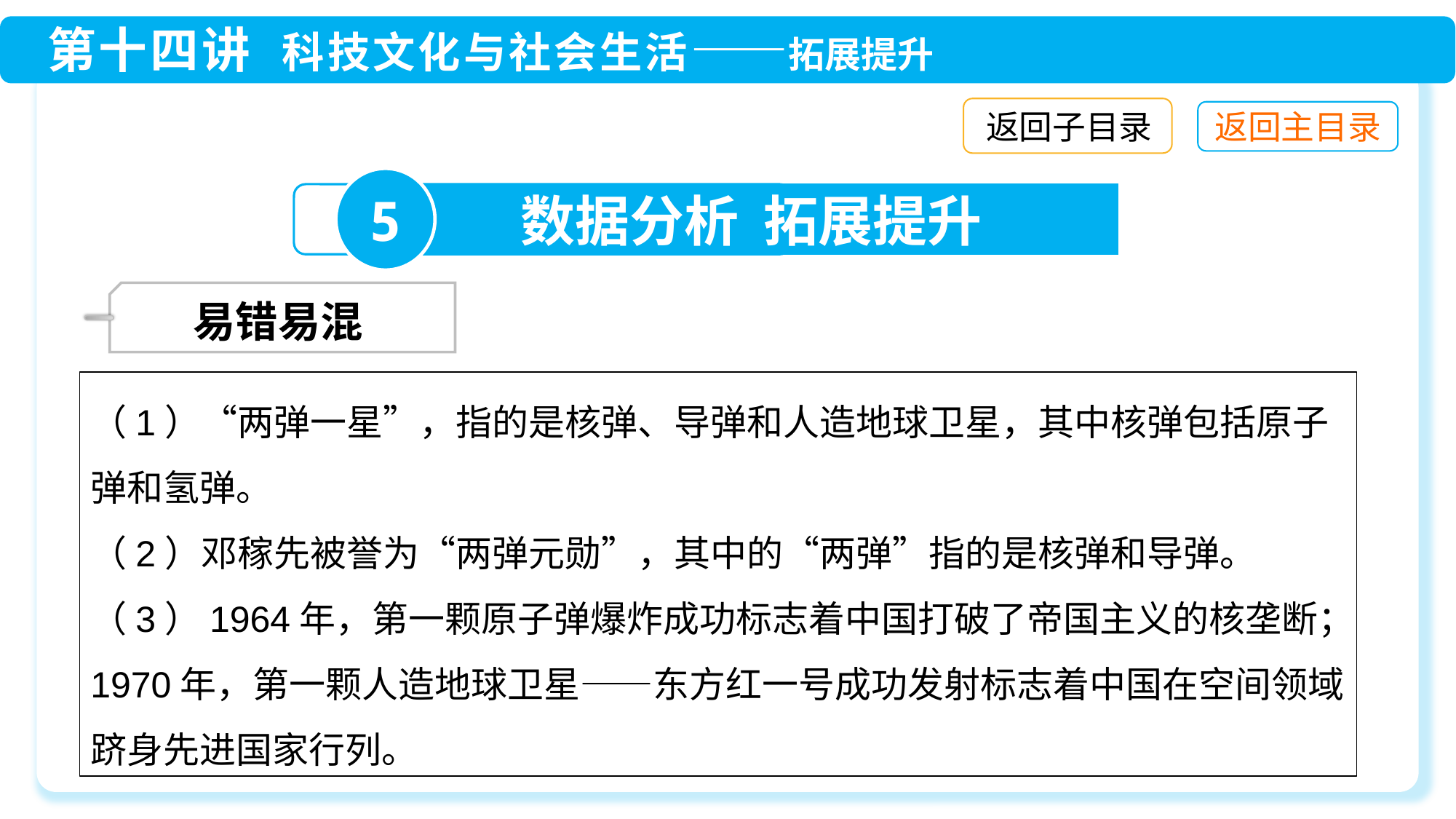

返回子目录
5

数据分析  拓展提升
 易错易混

（1）“两弹一星”，指的是核弹、导弹和人造地球卫星，其中核弹包括原子弹和氢弹。
（2）邓稼先被誉为“两弹元勋”，其中的“两弹”指的是核弹和导弹。
（3）1964年，第一颗原子弹爆炸成功标志着中国打破了帝国主义的核垄断；1970年，第一颗人造地球卫星——东方红一号成功发射标志着中国在空间领域跻身先进国家行列。